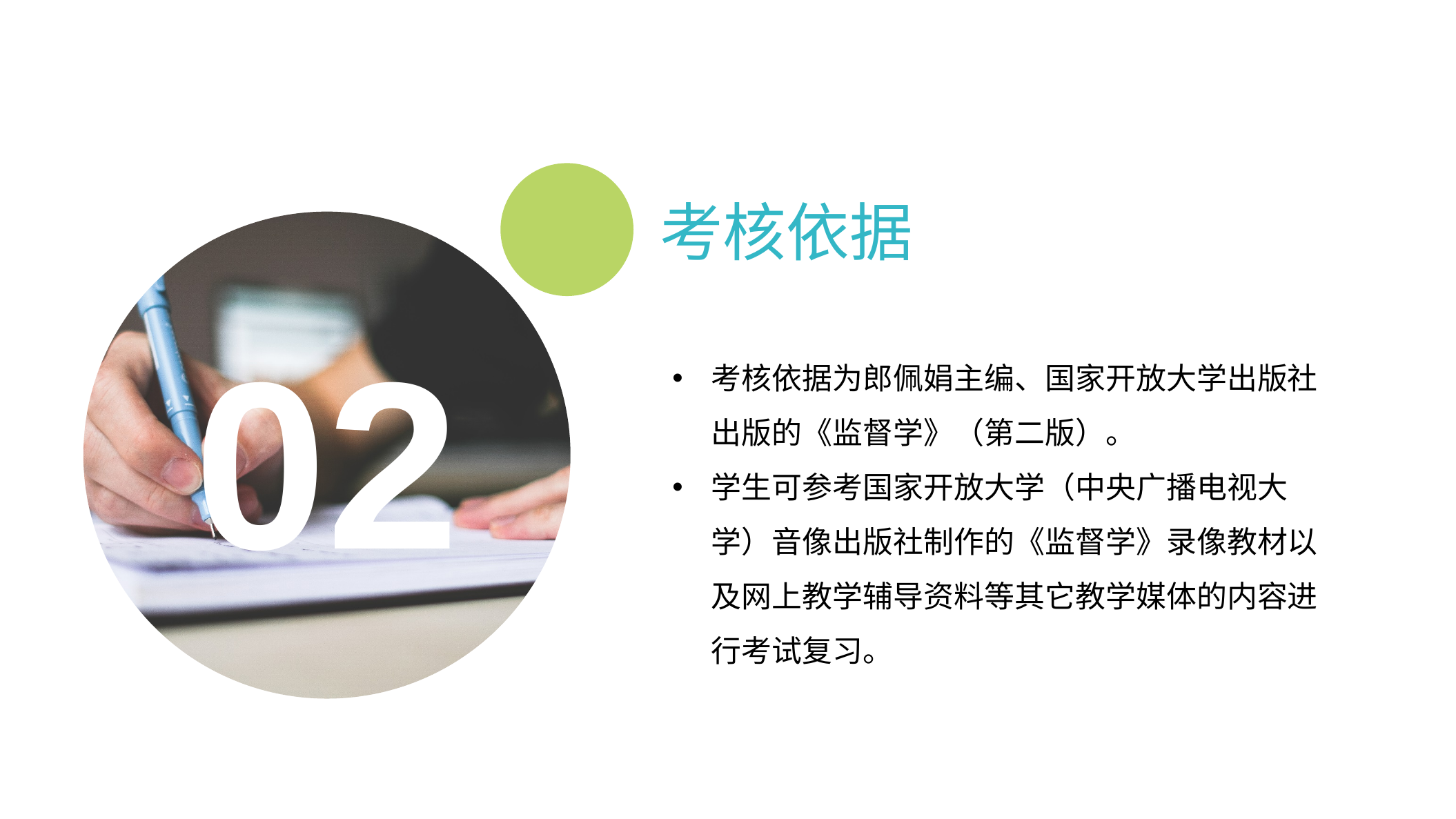

考核依据

02
考核依据为郎佩娟主编、国家开放大学出版社出版的《监督学》（第二版）。
学生可参考国家开放大学（中央广播电视大学）音像出版社制作的《监督学》录像教材以及网上教学辅导资料等其它教学媒体的内容进行考试复习。